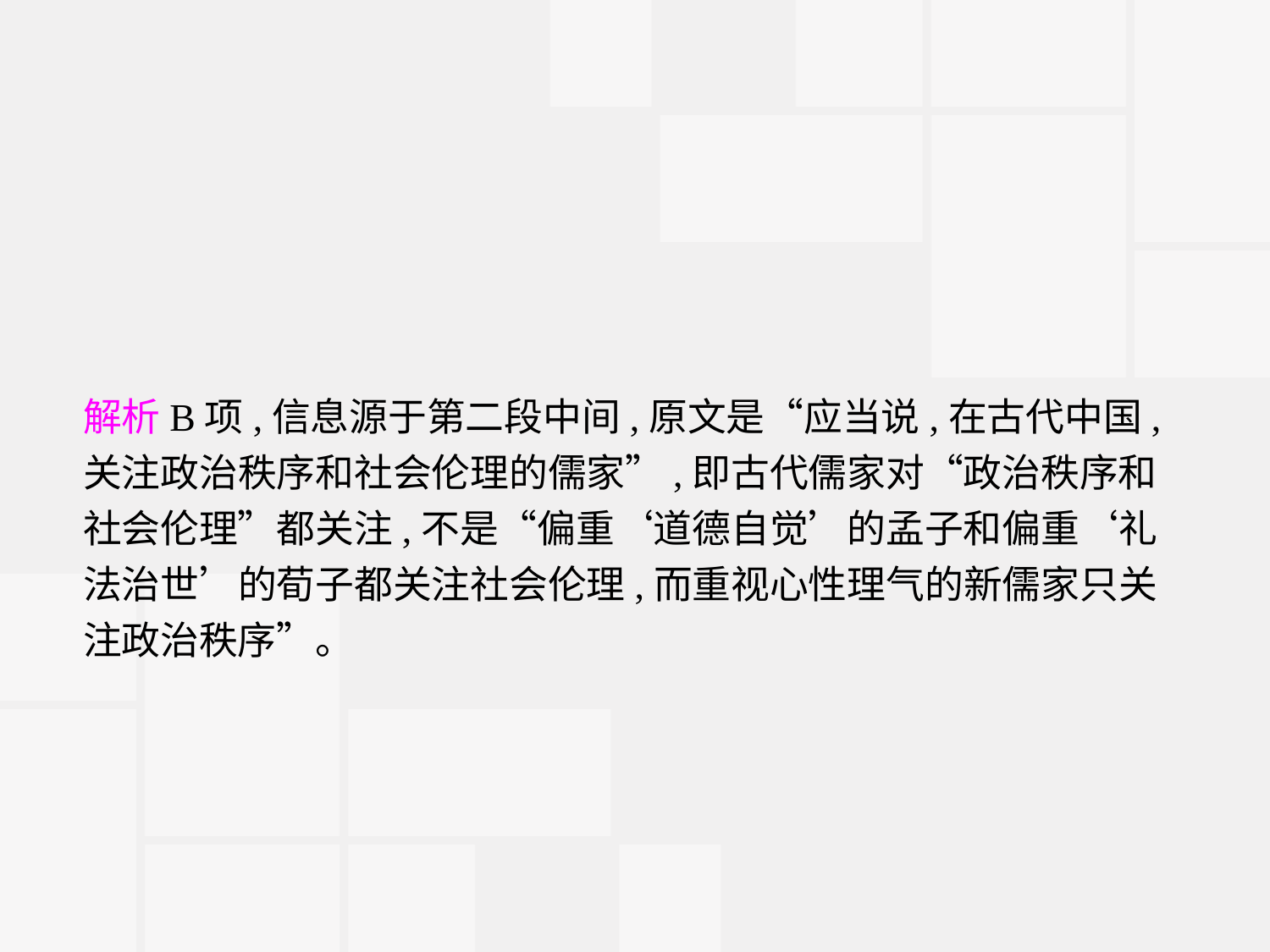

解析B项,信息源于第二段中间,原文是“应当说,在古代中国,关注政治秩序和社会伦理的儒家”,即古代儒家对“政治秩序和社会伦理”都关注,不是“偏重‘道德自觉’的孟子和偏重‘礼法治世’的荀子都关注社会伦理,而重视心性理气的新儒家只关注政治秩序”。